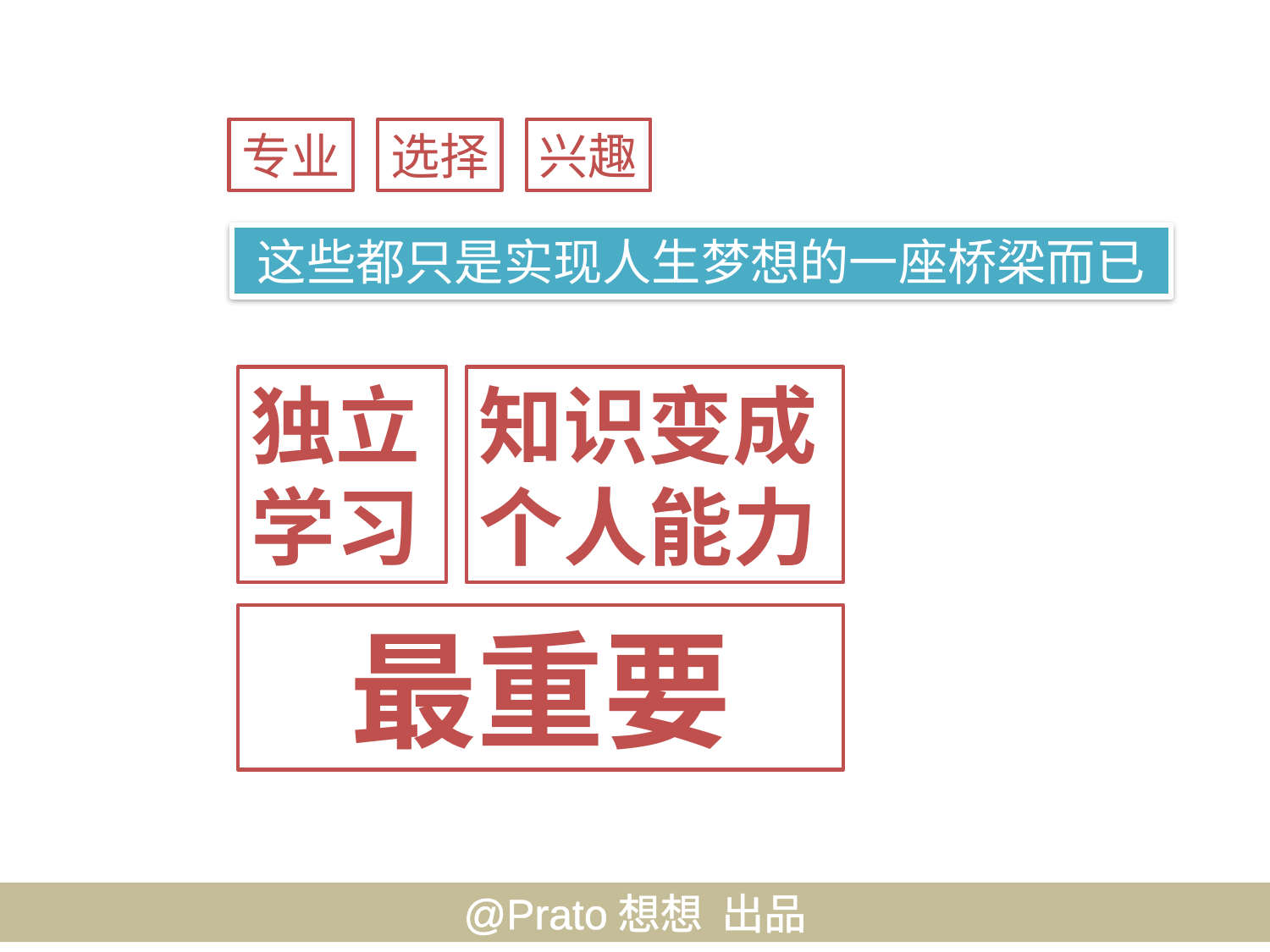

专业
选择
兴趣
这些都只是实现人生梦想的一座桥梁而已
独立
学习
知识变成
个人能力
最重要
@Prato想想  出品